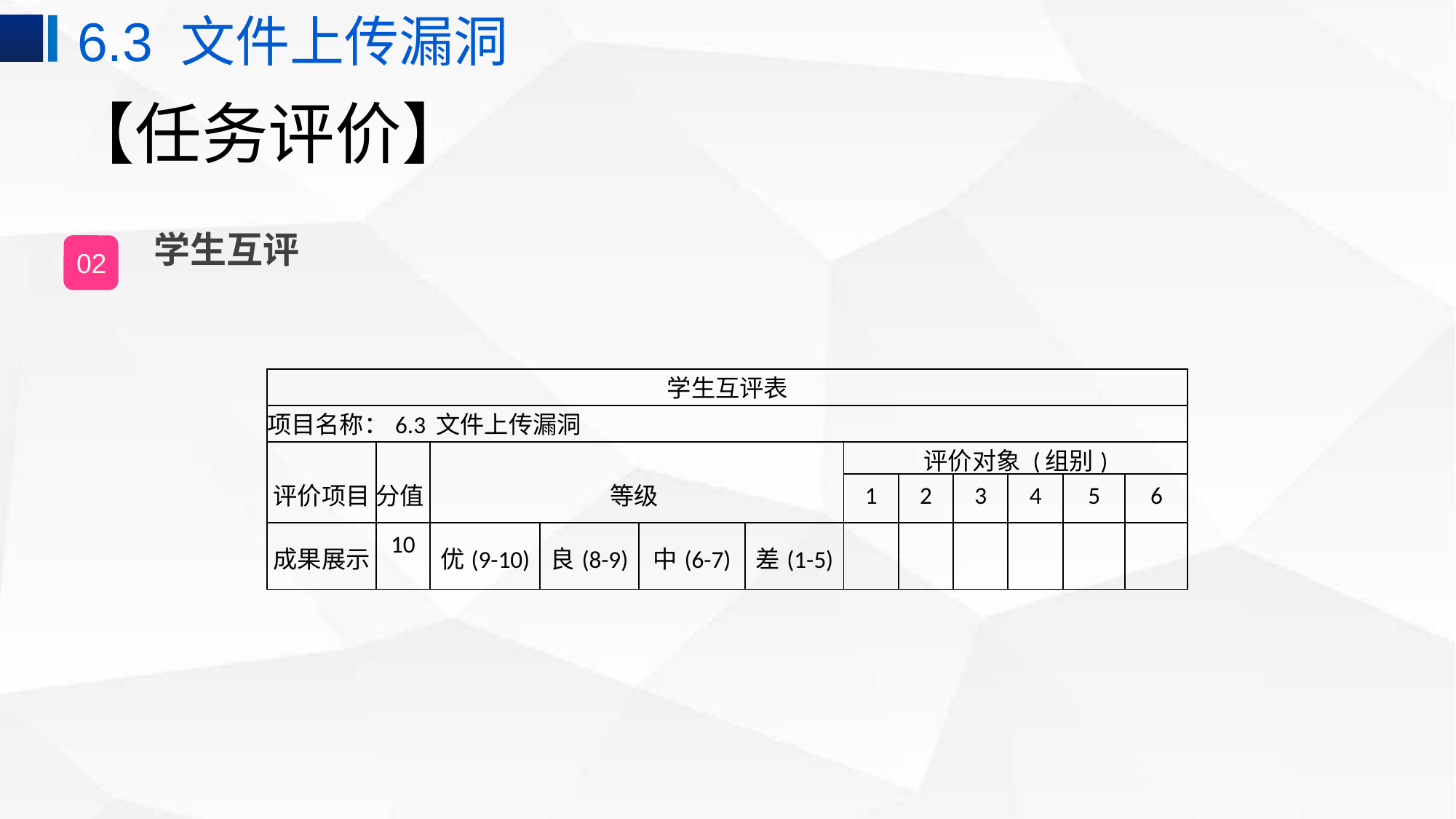

6.3 文件上传漏洞

# 【任务评价】
学生互评

02

| 学生互评表 |  |  |  |  |  |  |  |  |  |  |  |
| --- | --- | --- | --- | --- | --- | --- | --- | --- | --- | --- | --- |
| 项目名称：6.3 文件上传漏洞 |  |  |  |  |  |  |  |  |  |  |  |
| 评价项目 | 分值 | 等级 |  |  |  | 评价对象 (组别) |  |  |  |  |  |
|  |  |  |  |  |  | 1 | 2 | 3 | 4 | 5 | 6 |
| 成果展示 | 10 | 优(9-10) | 良(8-9) | 中(6-7) | 差(1-5) |  |  |  |  |  |  |